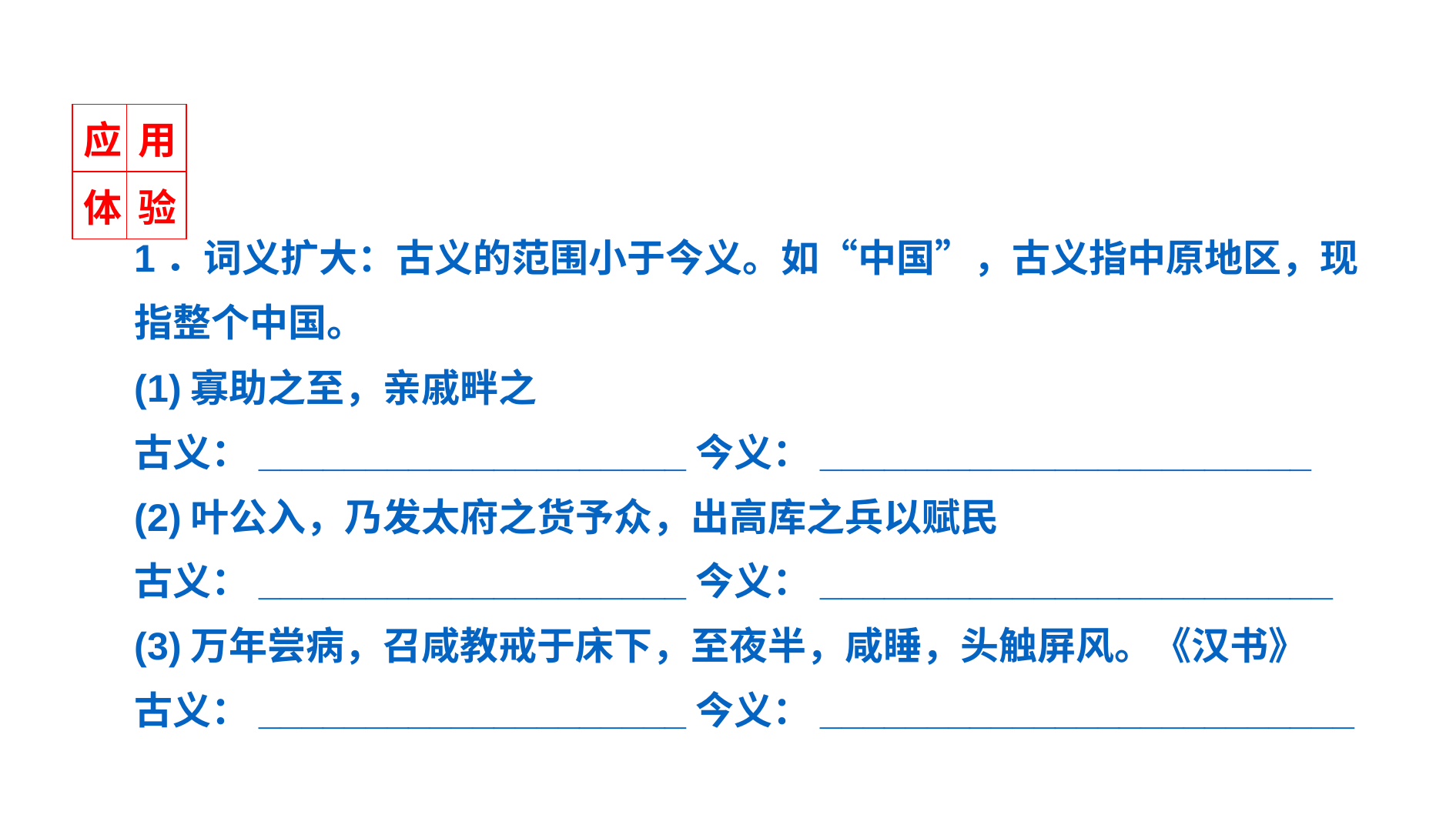

| 应 | 用 |
| --- | --- |
| 体 | 验 |

1．词义扩大：古义的范围小于今义。如“中国”，古义指中原地区，现指整个中国。
(1)寡助之至，亲戚畔之
古义：____________________今义：_______________________
(2)叶公入，乃发太府之货予众，出高库之兵以赋民
古义：____________________今义：________________________
(3)万年尝病，召咸教戒于床下，至夜半，咸睡，头触屏风。《汉书》
古义：____________________今义：_________________________